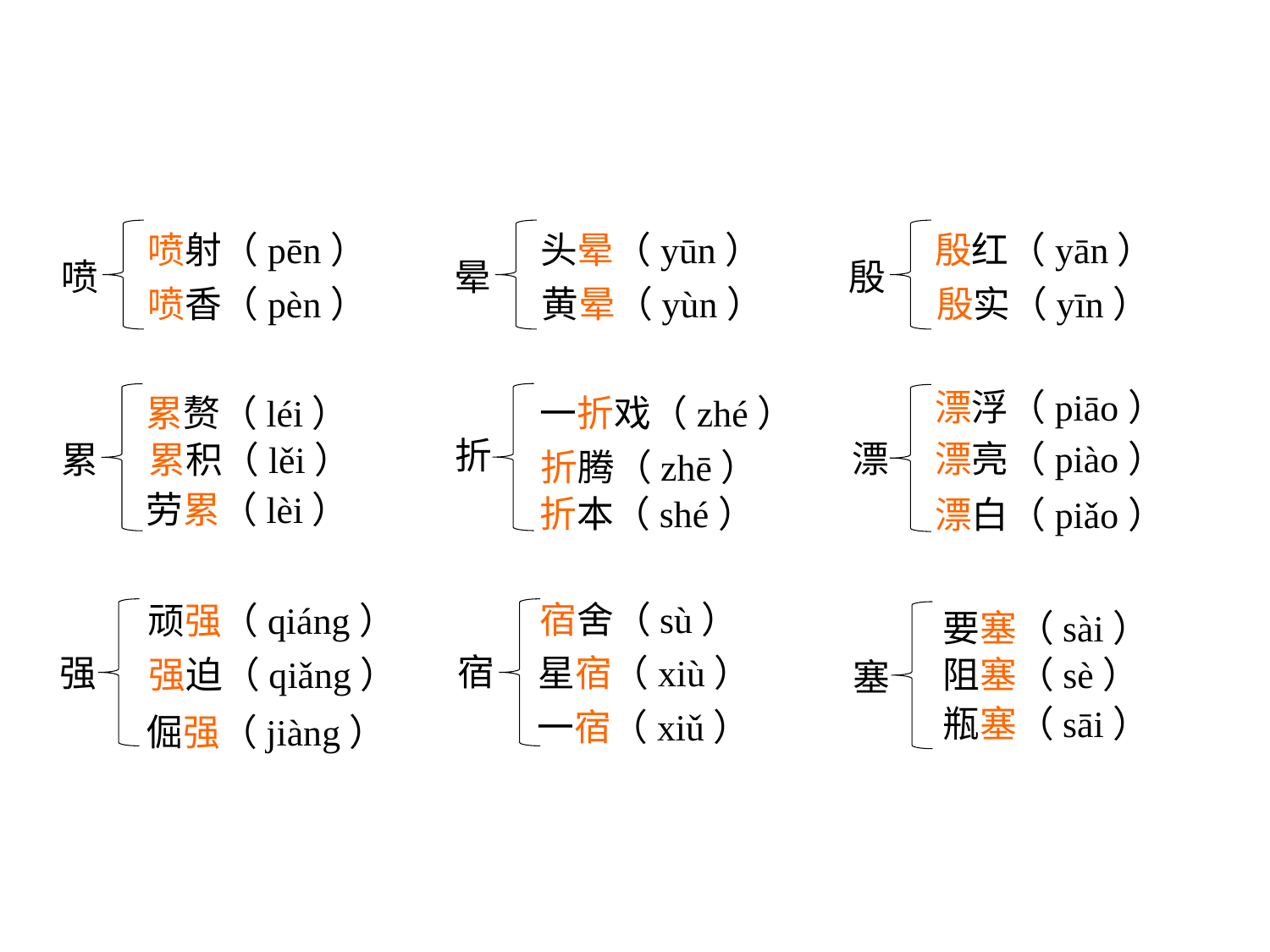

喷射（pēn）
喷
喷香（pèn）

头晕（yūn）
晕
黄晕（yùn）

殷红（yān）
殷
殷实（yīn）
漂浮（piāo）
漂
漂亮（piào）

累赘（léi）
累
累积（lěi）
一折戏（zhé）
折
折腾（zhē）
宿舍（sù）
宿
星宿（xiù）
顽强（qiáng）
强
强迫（qiǎng）
一宿（xiǔ）
倔强（jiàng）

劳累（lèi）
折本（shé）
漂白（piǎo）

要塞（sài）

阻塞（sè）
塞
瓶塞（sāi）